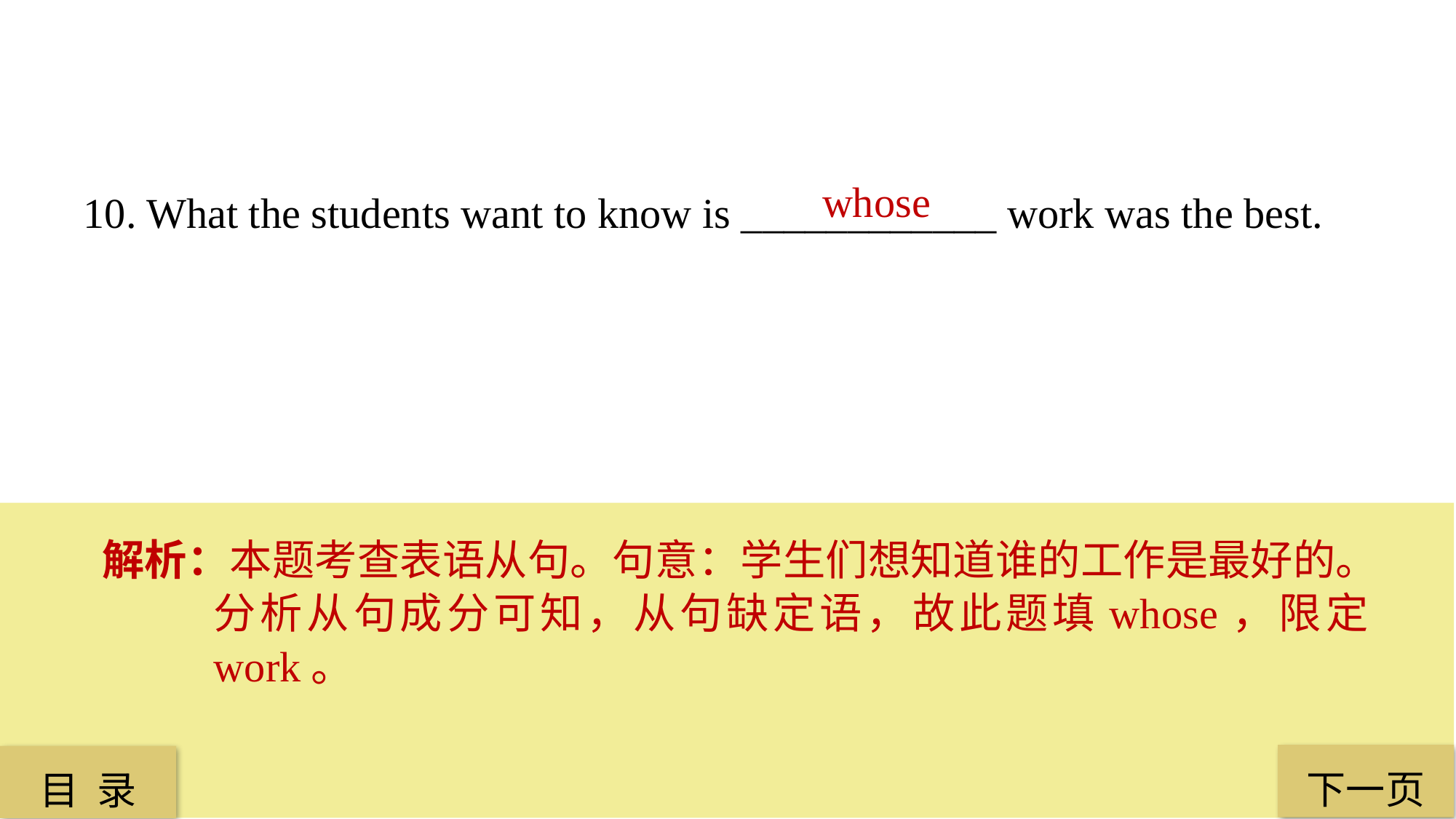

whose
10. What the students want to know is ____________ work was the best.
解析：本题考查表语从句。句意：学生们想知道谁的工作是最好的。分析从句成分可知，从句缺定语，故此题填whose，限定work。